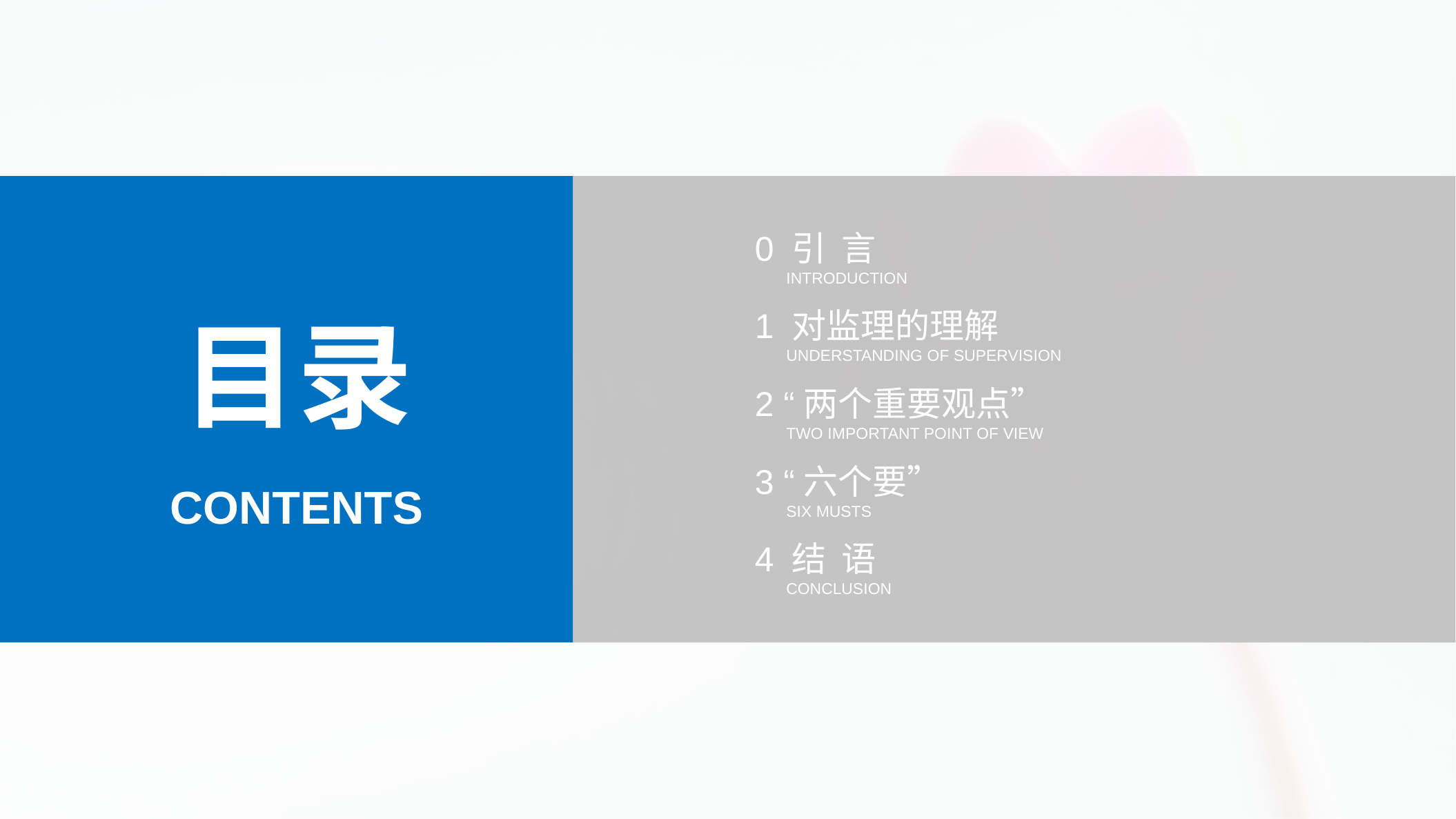

0 引  言
       INTRODUCTION
目录
1 对监理的理解
       UNDERSTANDING OF SUPERVISION
2 “两个重要观点”
       TWO IMPORTANT POINT OF VIEW
3 “六个要”
       SIX MUSTS
CONTENTS
4 结  语
       CONCLUSION